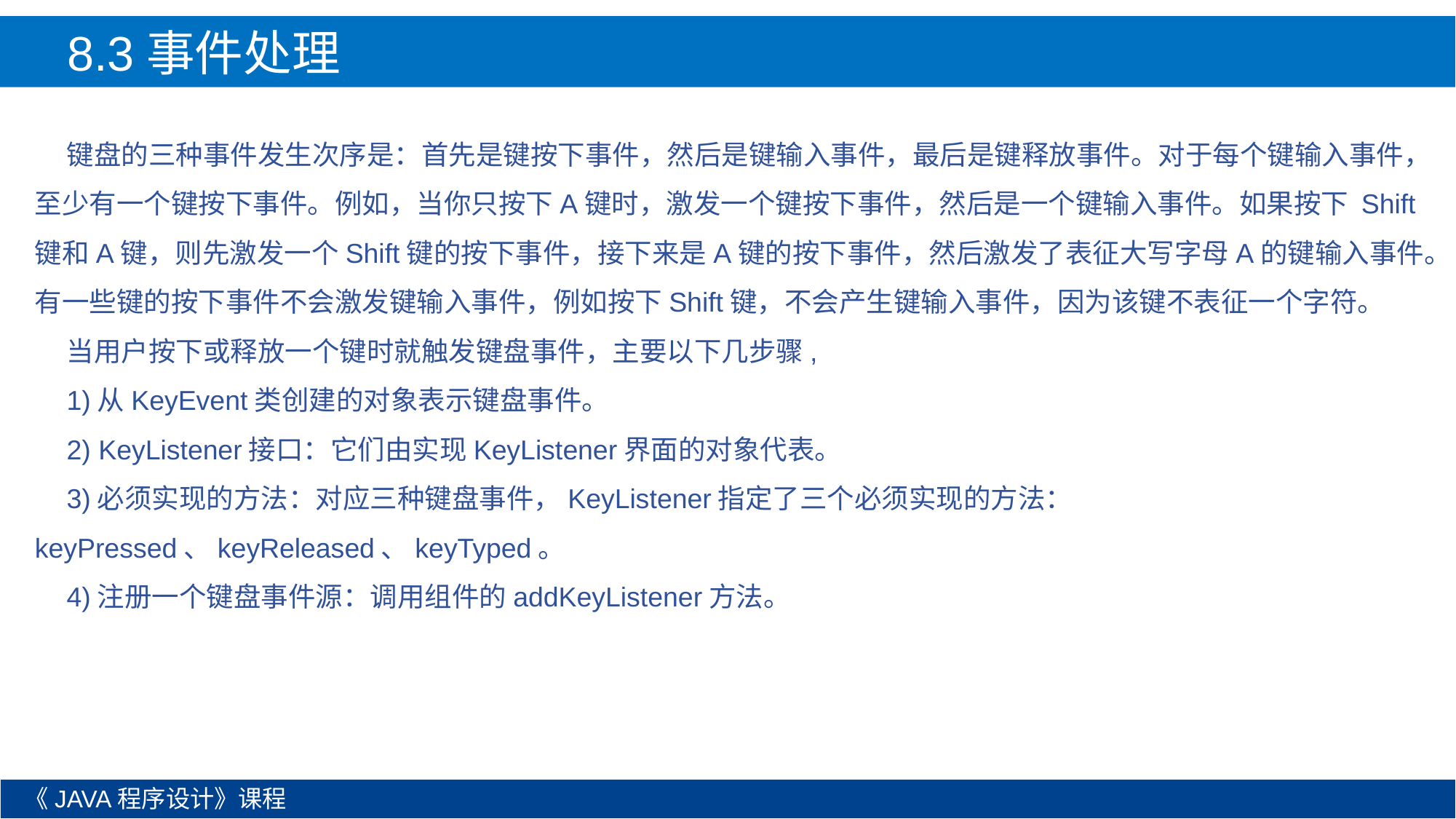

8.3事件处理

键盘的三种事件发生次序是：首先是键按下事件，然后是键输入事件，最后是键释放事件。对于每个键输入事件，至少有一个键按下事件。例如，当你只按下A键时，激发一个键按下事件，然后是一个键输入事件。如果按下 Shift键和A键，则先激发一个Shift键的按下事件，接下来是A键的按下事件，然后激发了表征大写字母A的键输入事件。有一些键的按下事件不会激发键输入事件，例如按下Shift键，不会产生键输入事件，因为该键不表征一个字符。
当用户按下或释放一个键时就触发键盘事件，主要以下几步骤,
1)从KeyEvent类创建的对象表示键盘事件。
2) KeyListener接口：它们由实现KeyListener界面的对象代表。
3)必须实现的方法：对应三种键盘事件，KeyListener指定了三个必须实现的方法：keyPressed、keyReleased、keyTyped。
4)注册一个键盘事件源：调用组件的addKeyListener方法。
《JAVA程序设计》课程